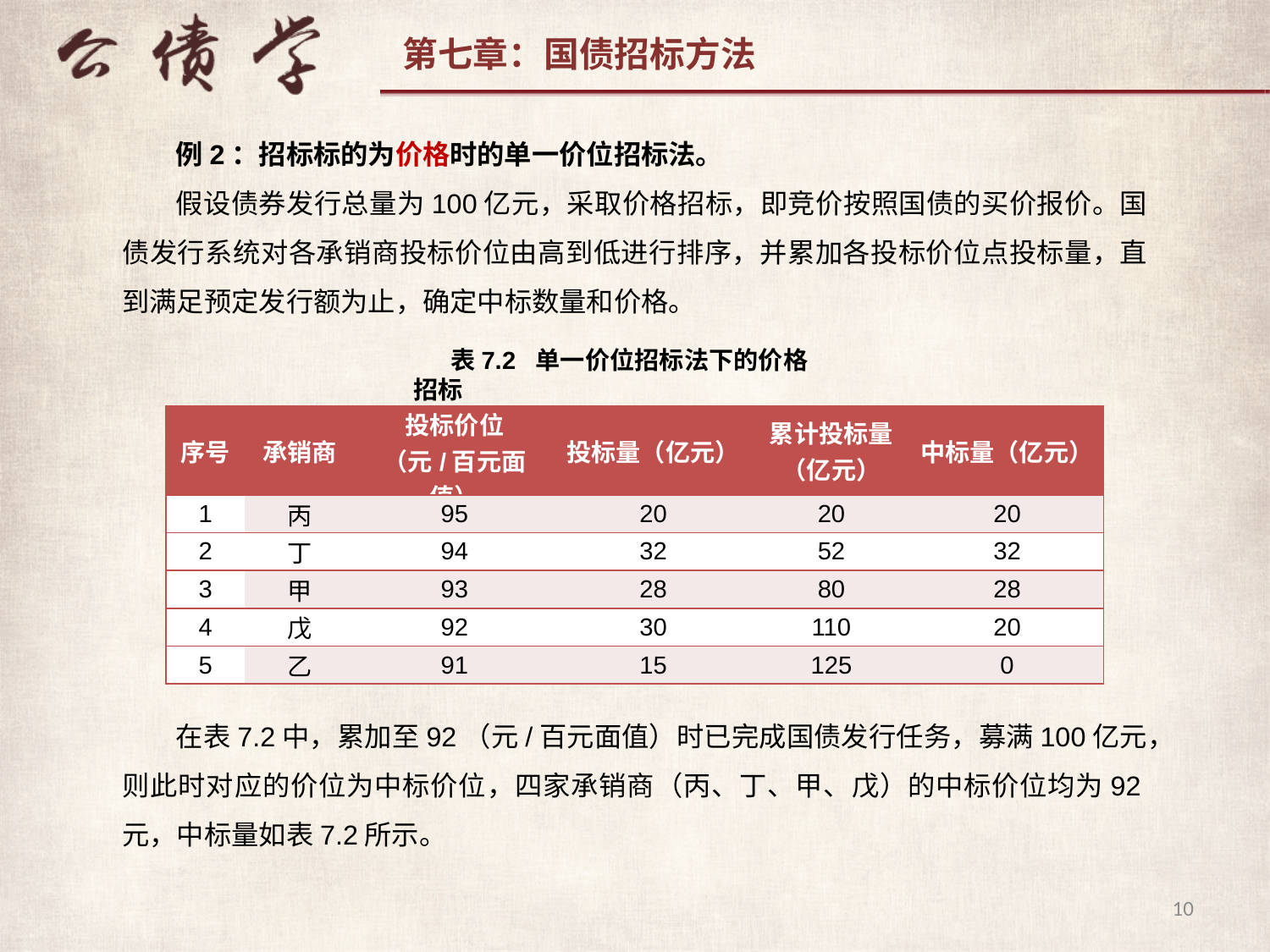

例2：招标标的为价格时的单一价位招标法。
假设债券发行总量为100亿元，采取价格招标，即竞价按照国债的买价报价。国债发行系统对各承销商投标价位由高到低进行排序，并累加各投标价位点投标量，直到满足预定发行额为止，确定中标数量和价格。
表7.2  单一价位招标法下的价格招标
| 序号 | 承销商 | 投标价位 （元/百元面值） | 投标量（亿元） | 累计投标量（亿元） | 中标量（亿元） |
| --- | --- | --- | --- | --- | --- |
| 1 | 丙 | 95 | 20 | 20 | 20 |
| 2 | 丁 | 94 | 32 | 52 | 32 |
| 3 | 甲 | 93 | 28 | 80 | 28 |
| 4 | 戊 | 92 | 30 | 110 | 20 |
| 5 | 乙 | 91 | 15 | 125 | 0 |
在表7.2中，累加至92（元/百元面值）时已完成国债发行任务，募满100亿元，则此时对应的价位为中标价位，四家承销商（丙、丁、甲、戊）的中标价位均为92元，中标量如表7.2所示。
10